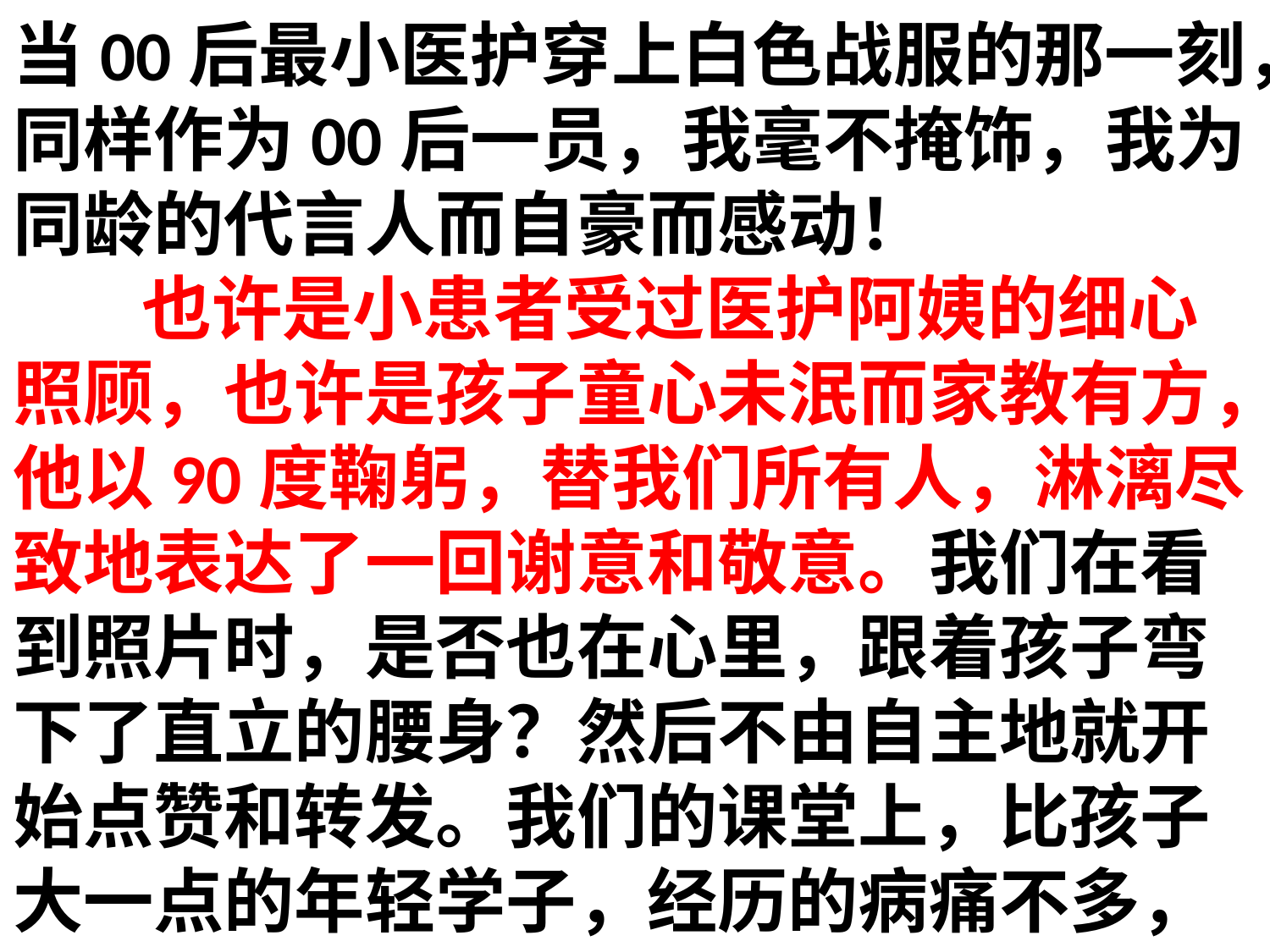

# 当00后最小医护穿上白色战服的那一刻，同样作为00后一员，我毫不掩饰，我为同龄的代言人而自豪而感动！         也许是小患者受过医护阿姨的细心照顾，也许是孩子童心未泯而家教有方，他以90度鞠躬，替我们所有人，淋漓尽致地表达了一回谢意和敬意。我们在看到照片时，是否也在心里，跟着孩子弯下了直立的腰身？然后不由自主地就开始点赞和转发。我们的课堂上，比孩子大一点的年轻学子，经历的病痛不多，